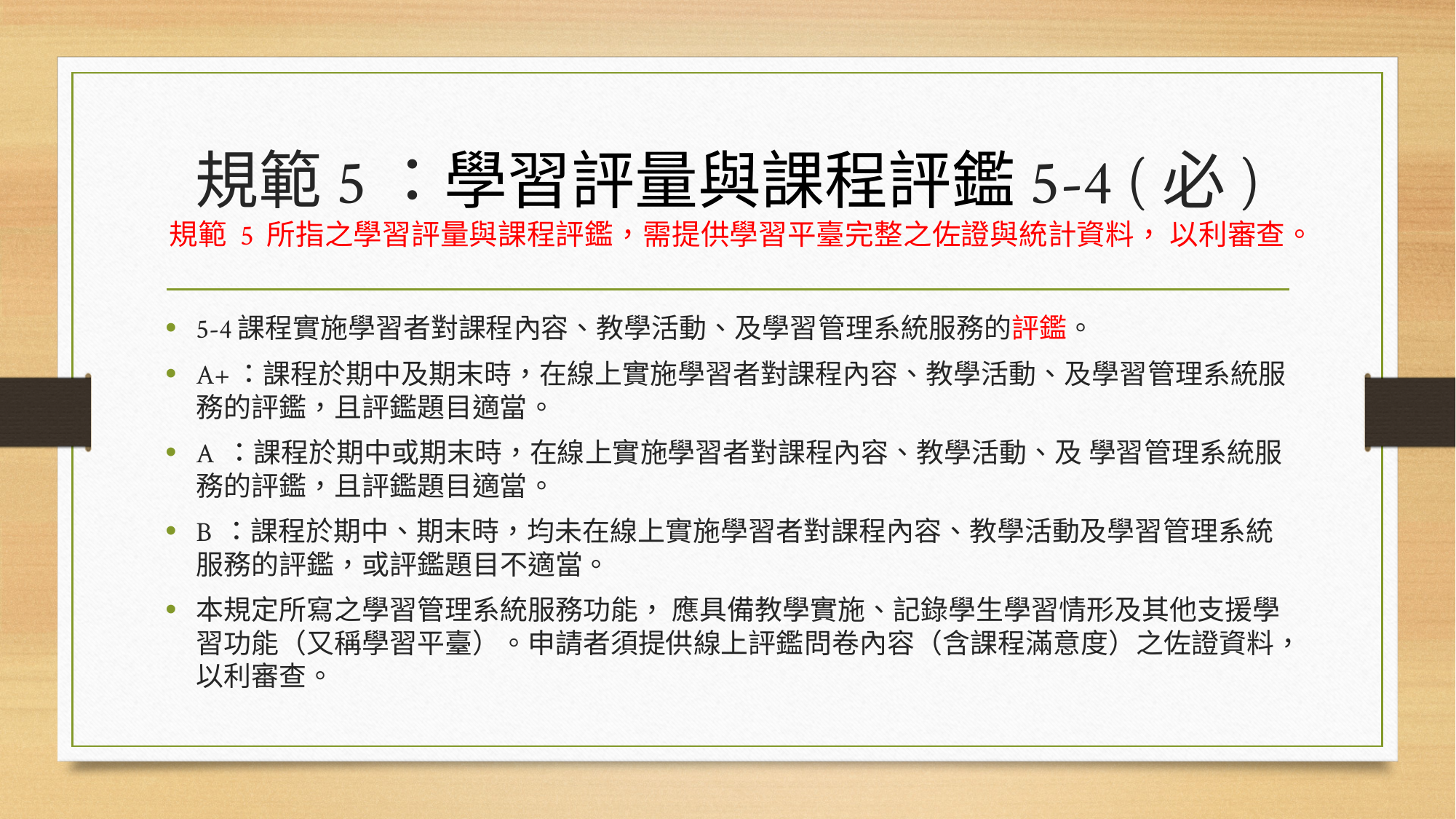

# 規範5：學習評量與課程評鑑5-4 (必) 規範 5 所指之學習評量與課程評鑑，需提供學習平臺完整之佐證與統計資料， 以利審查。
5-4課程實施學習者對課程內容、教學活動、及學習管理系統服務的評鑑。
A+：課程於期中及期末時，在線上實施學習者對課程內容、教學活動、及學習管理系統服務的評鑑，且評鑑題目適當。
A ：課程於期中或期末時，在線上實施學習者對課程內容、教學活動、及 學習管理系統服務的評鑑，且評鑑題目適當。
B ：課程於期中、期末時，均未在線上實施學習者對課程內容、教學活動及學習管理系統服務的評鑑，或評鑑題目不適當。
本規定所寫之學習管理系統服務功能， 應具備教學實施、記錄學生學習情形及其他支援學習功能（又稱學習平臺）。申請者須提供線上評鑑問卷內容（含課程滿意度）之佐證資料，以利審查。